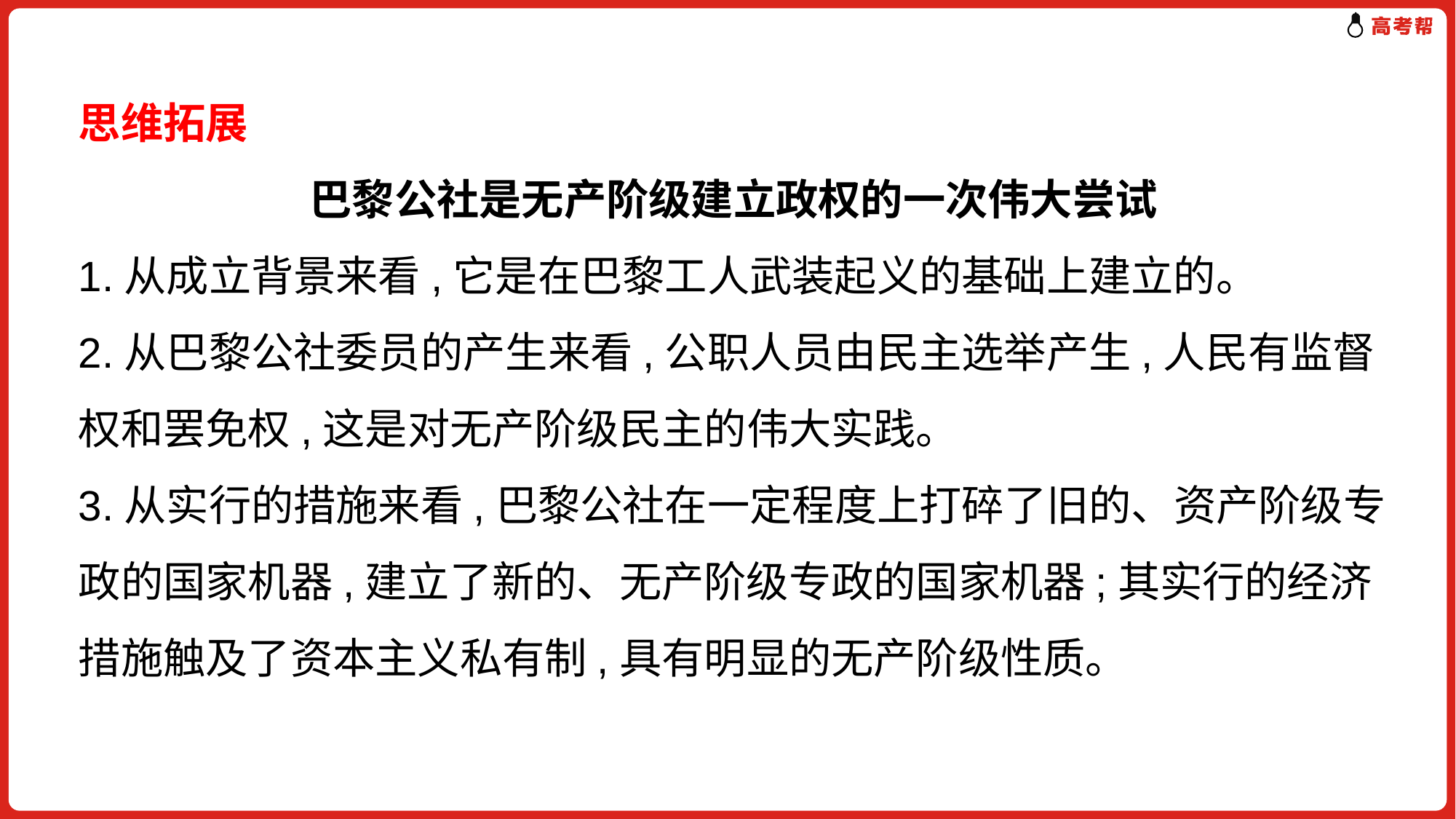

思维拓展
巴黎公社是无产阶级建立政权的一次伟大尝试
1.从成立背景来看,它是在巴黎工人武装起义的基础上建立的。
2.从巴黎公社委员的产生来看,公职人员由民主选举产生,人民有监督权和罢免权,这是对无产阶级民主的伟大实践。
3.从实行的措施来看,巴黎公社在一定程度上打碎了旧的、资产阶级专政的国家机器,建立了新的、无产阶级专政的国家机器;其实行的经济措施触及了资本主义私有制,具有明显的无产阶级性质。